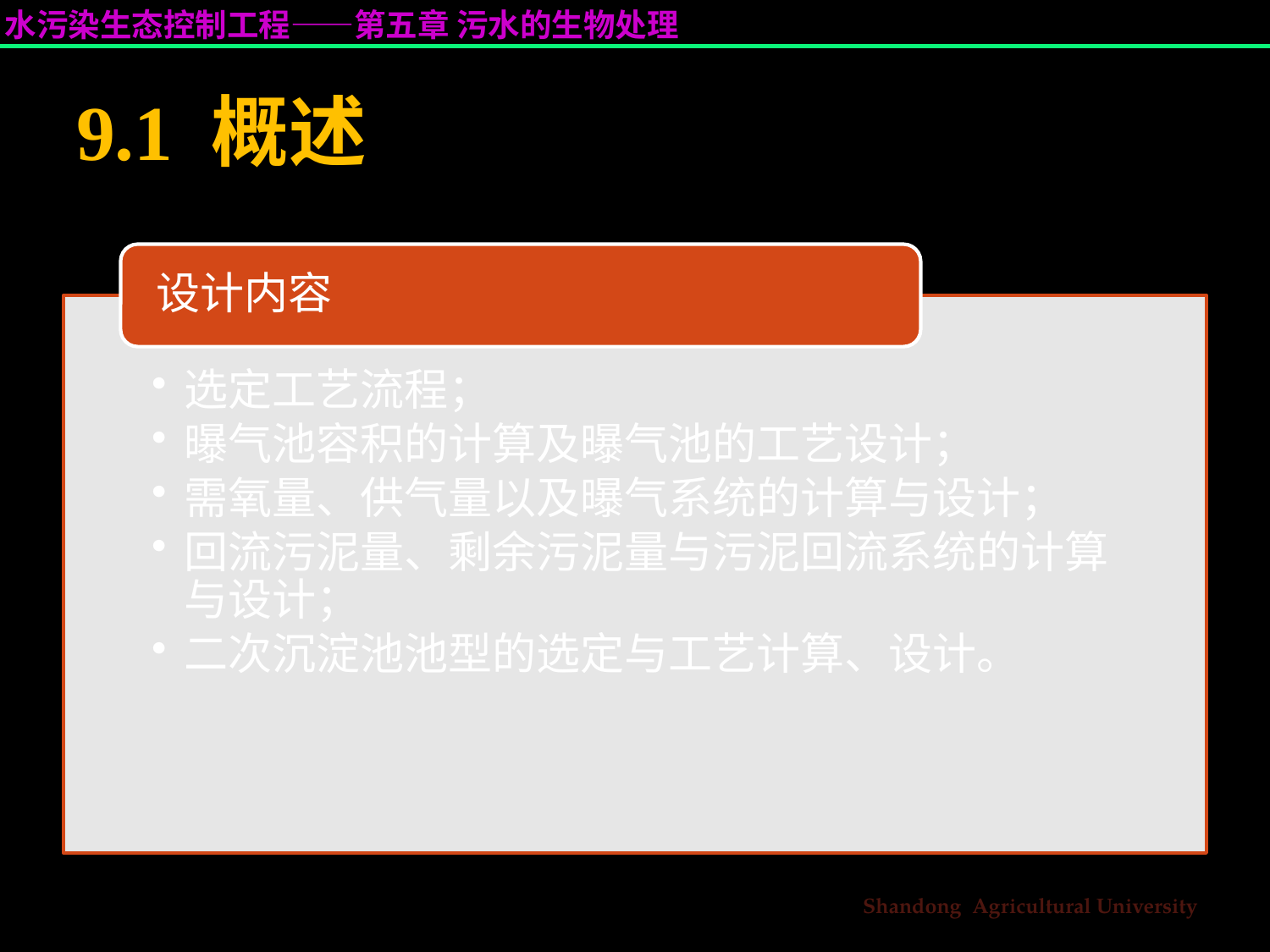

# 9.1 概述
选定工艺流程；
曝气池容积的计算及曝气池的工艺设计；
需氧量、供气量以及曝气系统的计算与设计；
回流污泥量、剩余污泥量与污泥回流系统的计算与设计；
二次沉淀池池型的选定与工艺计算、设计。
设计内容